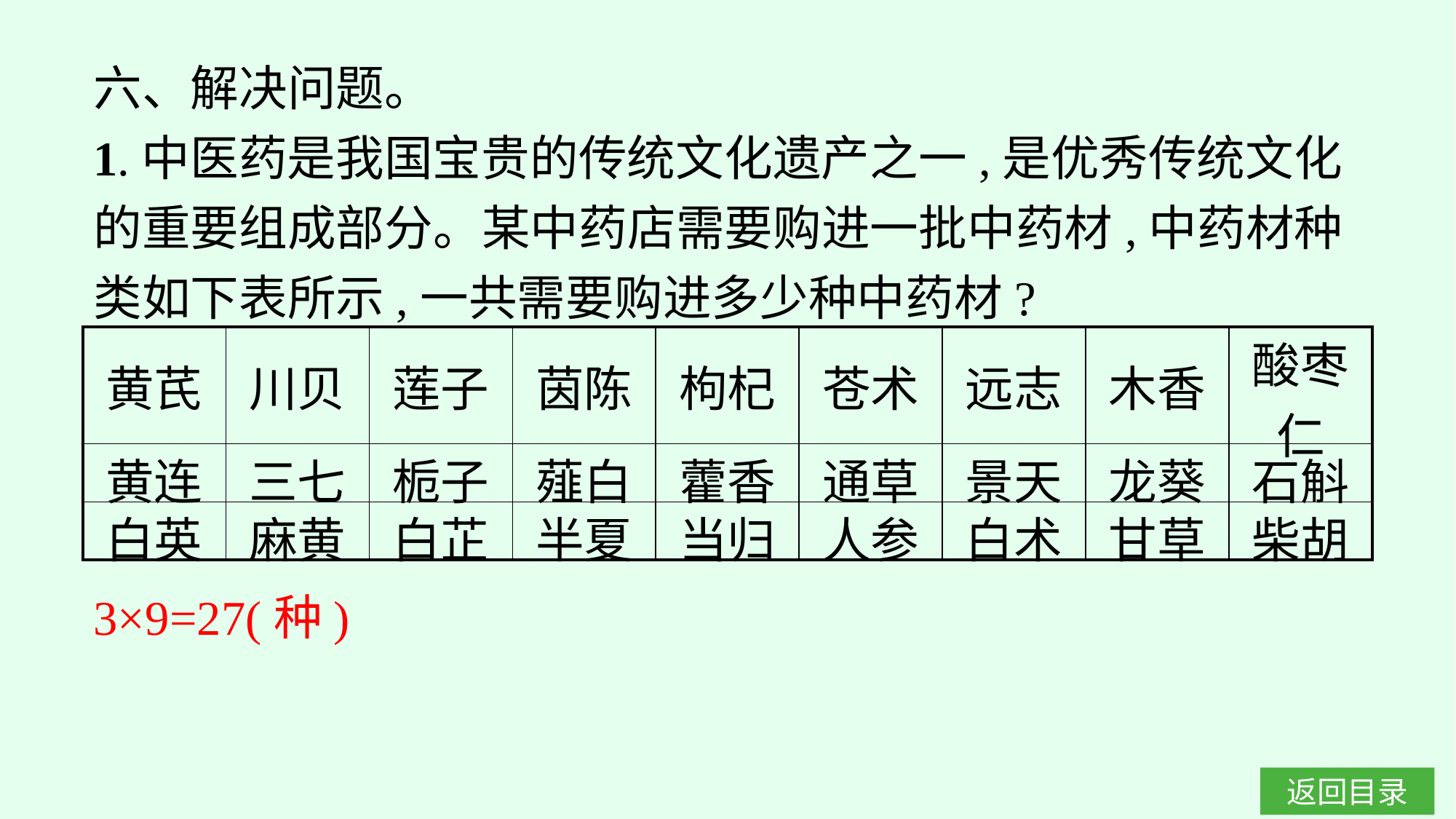

六、解决问题。
1.中医药是我国宝贵的传统文化遗产之一,是优秀传统文化的重要组成部分。某中药店需要购进一批中药材,中药材种类如下表所示,一共需要购进多少种中药材?
| 黄芪 | 川贝 | 莲子 | 茵陈 | 枸杞 | 苍术 | 远志 | 木香 | 酸枣仁 |
| --- | --- | --- | --- | --- | --- | --- | --- | --- |
| 黄连 | 三七 | 栀子 | 薤白 | 藿香 | 通草 | 景天 | 龙葵 | 石斛 |
| 白英 | 麻黄 | 白芷 | 半夏 | 当归 | 人参 | 白术 | 甘草 | 柴胡 |
3×9=27(种)